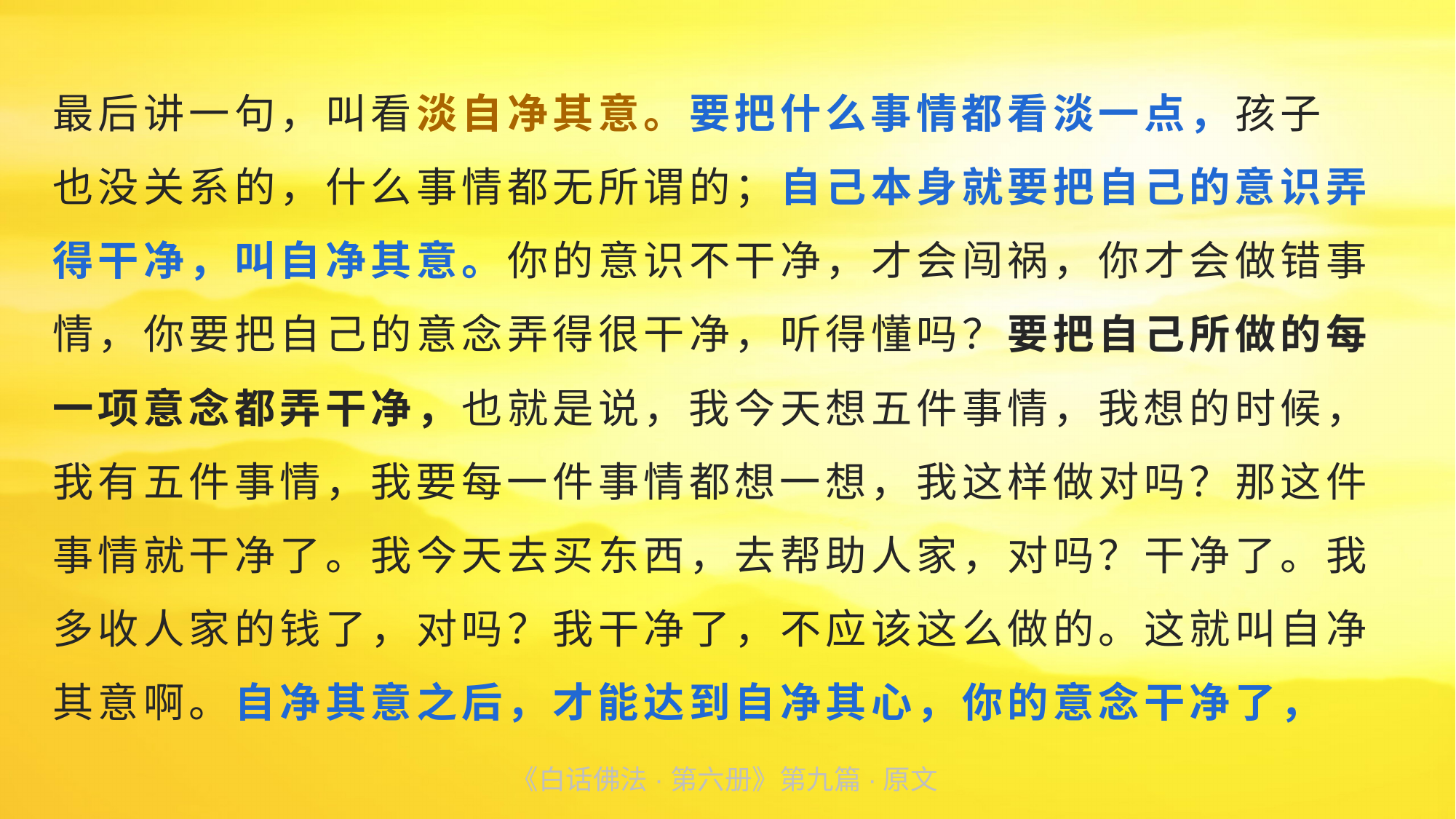

最后讲一句，叫看淡自净其意。要把什么事情都看淡一点，孩子
也没关系的，什么事情都无所谓的；自己本身就要把自己的意识弄得干净，叫自净其意。你的意识不干净，才会闯祸，你才会做错事情，你要把自己的意念弄得很干净，听得懂吗？要把自己所做的每一项意念都弄干净，也就是说，我今天想五件事情，我想的时候，我有五件事情，我要每一件事情都想一想，我这样做对吗？那这件事情就干净了。我今天去买东西，去帮助人家，对吗？干净了。我多收人家的钱了，对吗？我干净了，不应该这么做的。这就叫自净其意啊。自净其意之后，才能达到自净其心，你的意念干净了，
《白话佛法·第六册》第九篇·原文